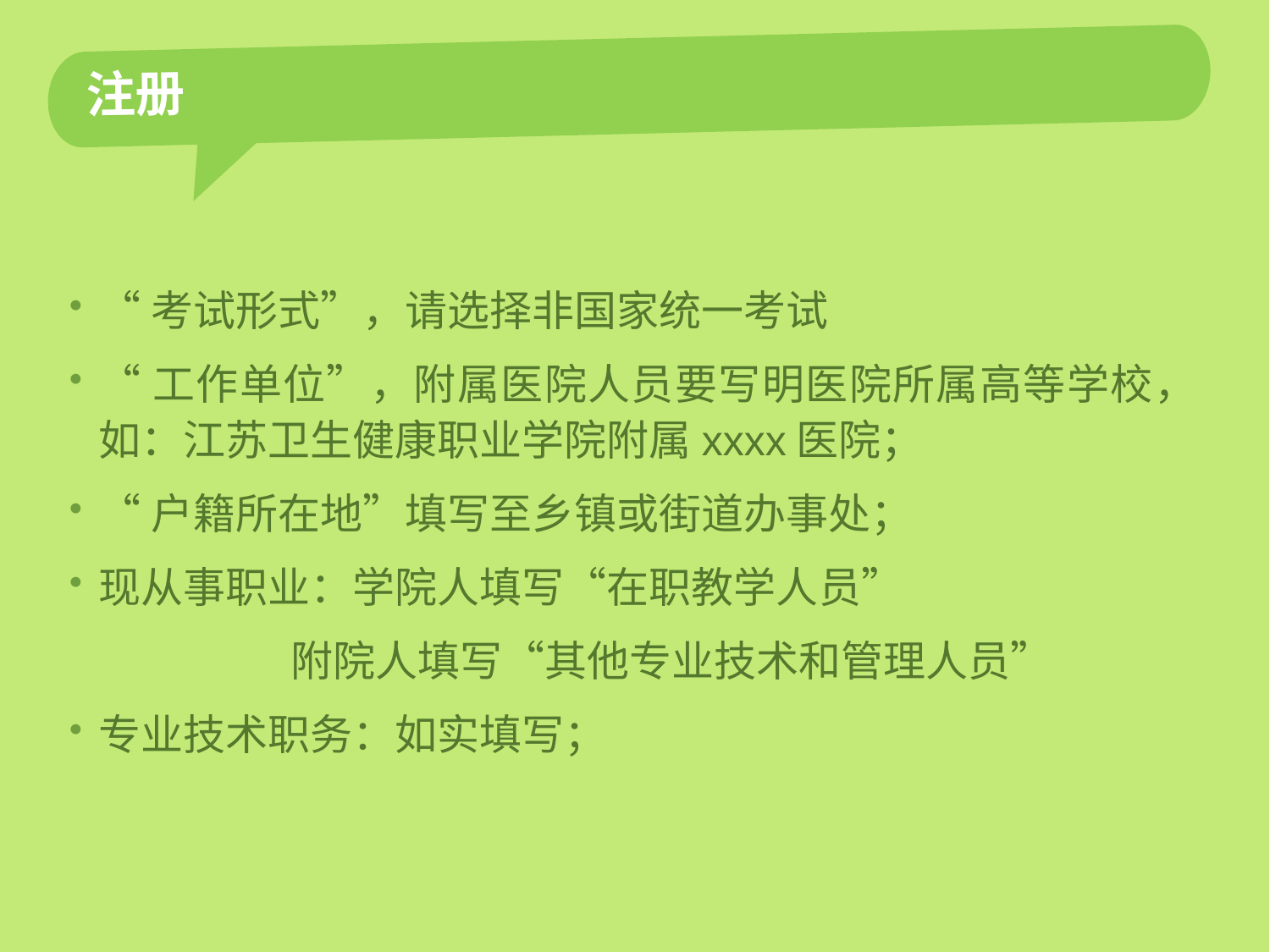

# 注册

“考试形式”，请选择非国家统一考试
“工作单位”，附属医院人员要写明医院所属高等学校，如：江苏卫生健康职业学院附属xxxx医院；
“户籍所在地”填写至乡镇或街道办事处；
现从事职业：学院人填写“在职教学人员”
                      附院人填写“其他专业技术和管理人员”
专业技术职务：如实填写；